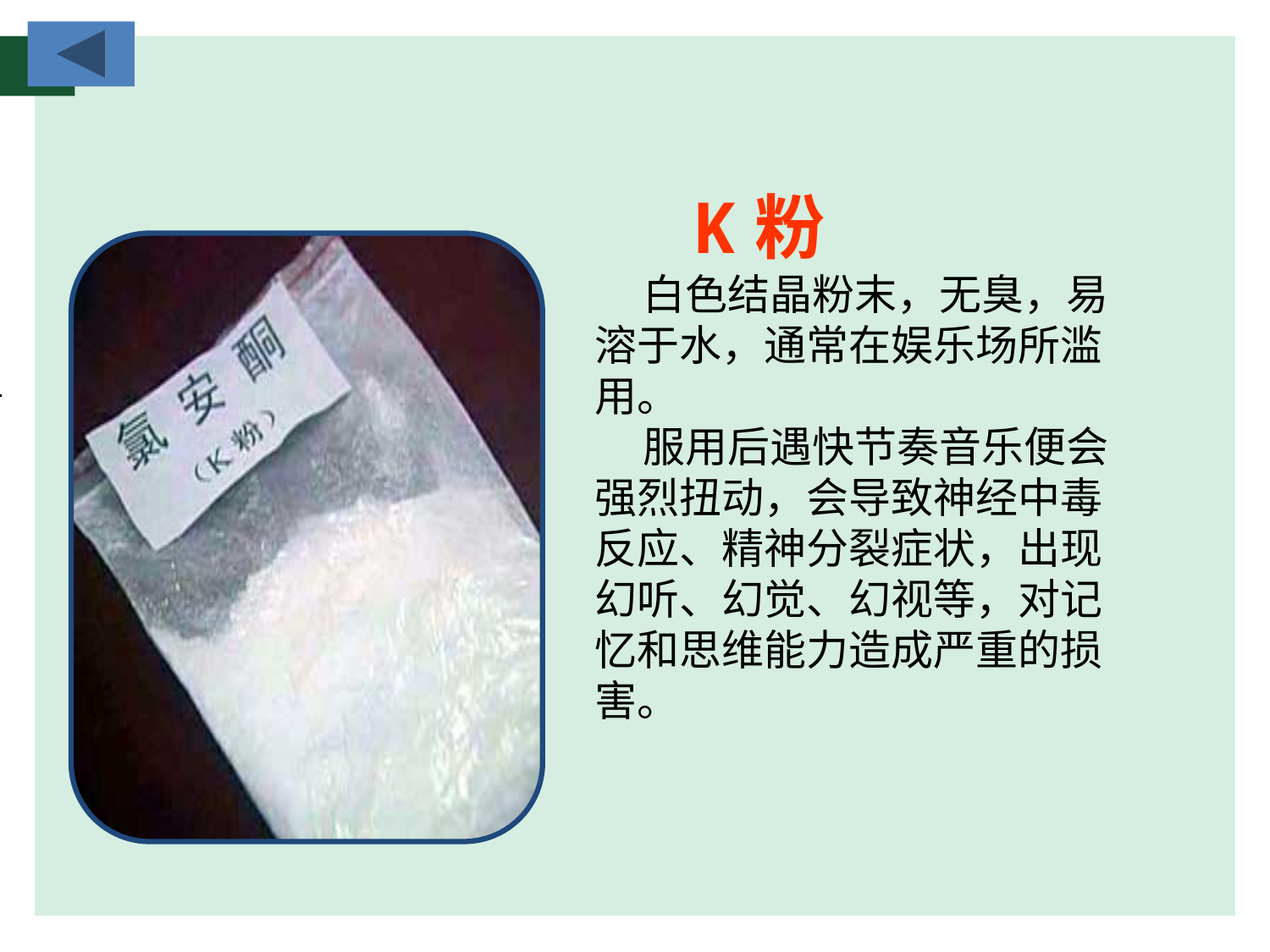

K粉
    白色结晶粉末，无臭，易溶于水，通常在娱乐场所滥用。
    服用后遇快节奏音乐便会强烈扭动，会导致神经中毒反应、精神分裂症状，出现幻听、幻觉、幻视等，对记忆和思维能力造成严重的损害。

|  |
| --- |
|  |
| --- |